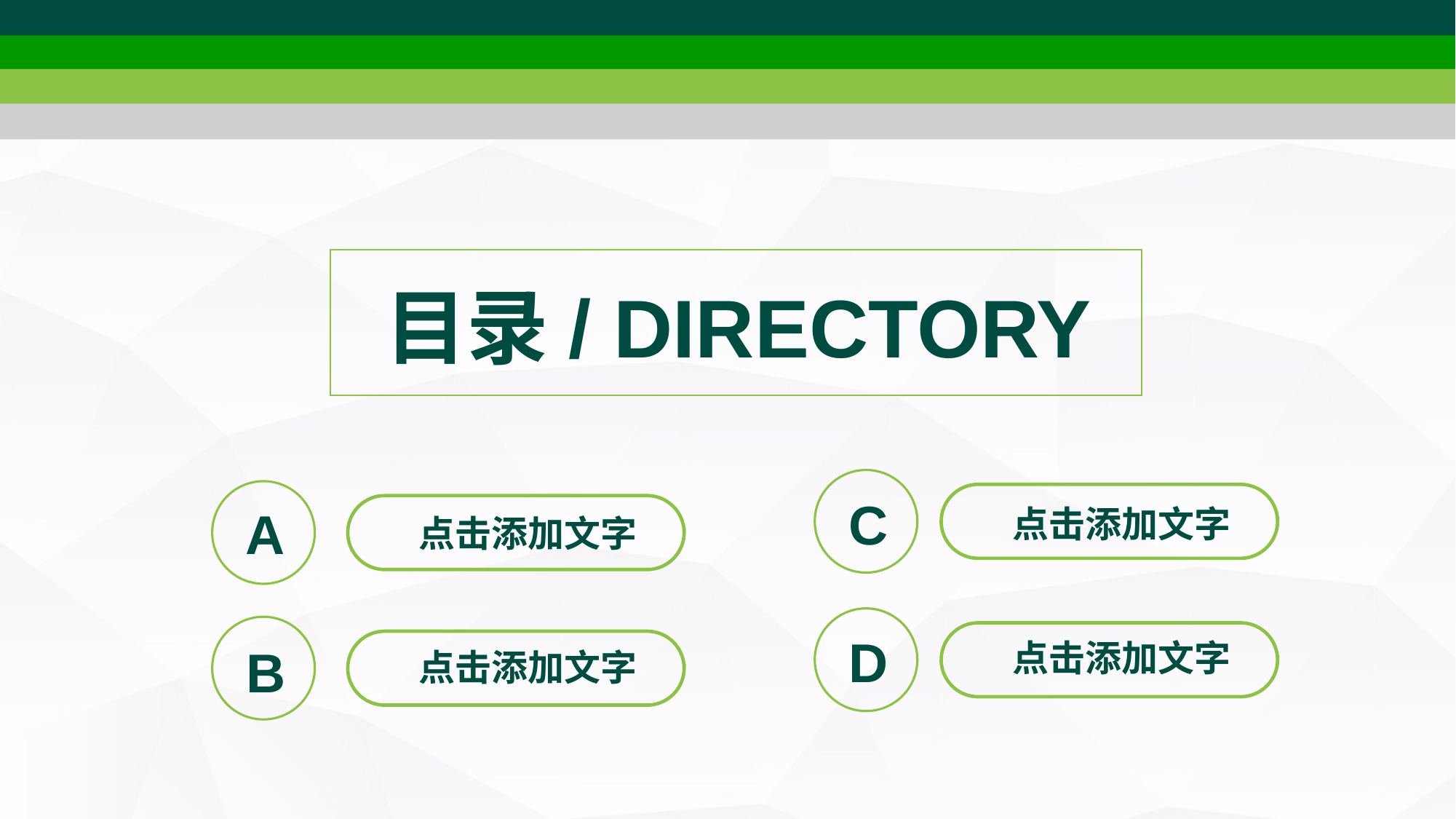

目录/ DIRECTORY

C
A

点击添加文字
点击添加文字

D

点击添加文字

B
点击添加文字